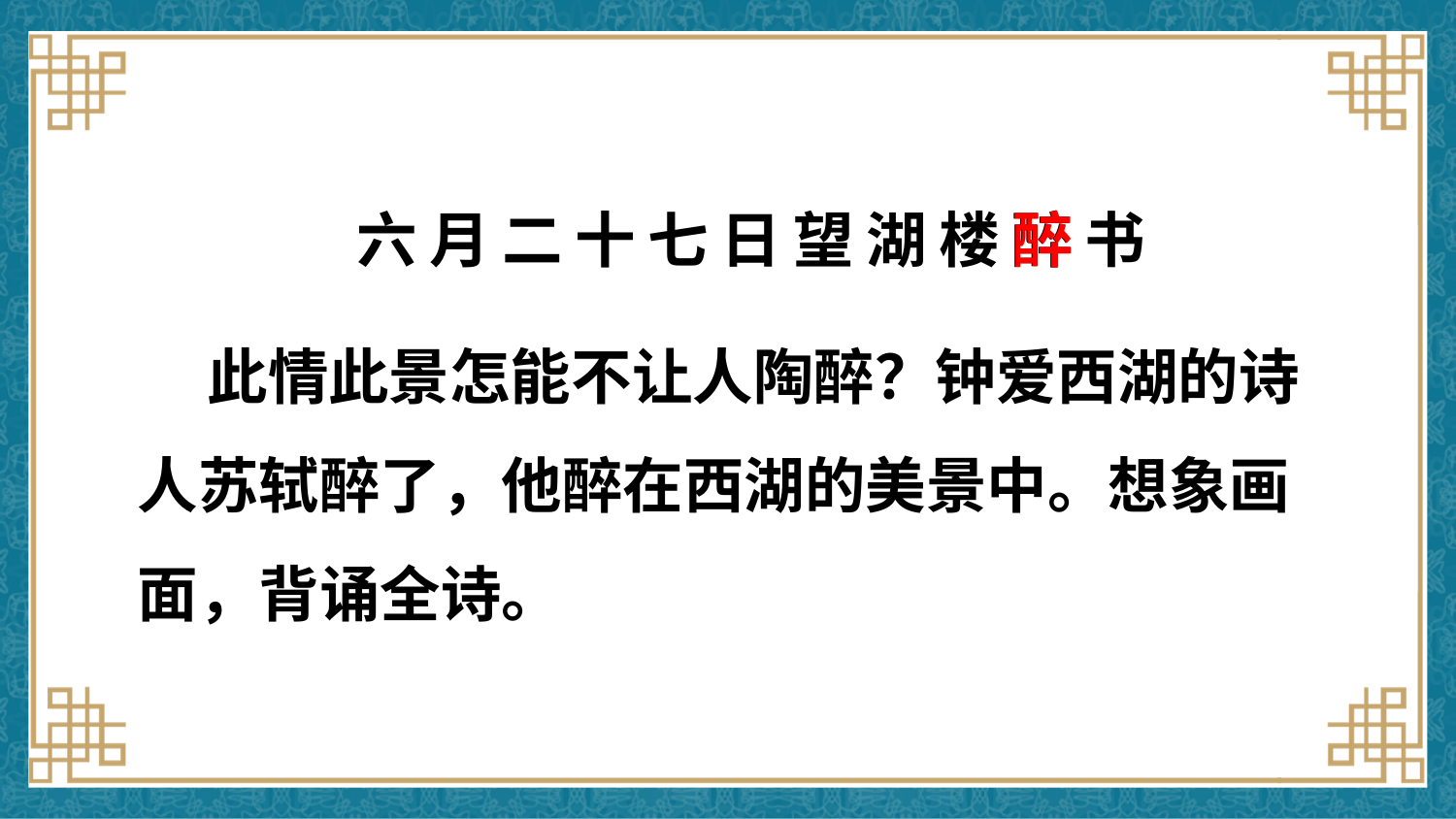

六月二十七日望湖楼醉书
醉
    此情此景怎能不让人陶醉？钟爱西湖的诗人苏轼醉了，他醉在西湖的美景中。想象画面，背诵全诗。